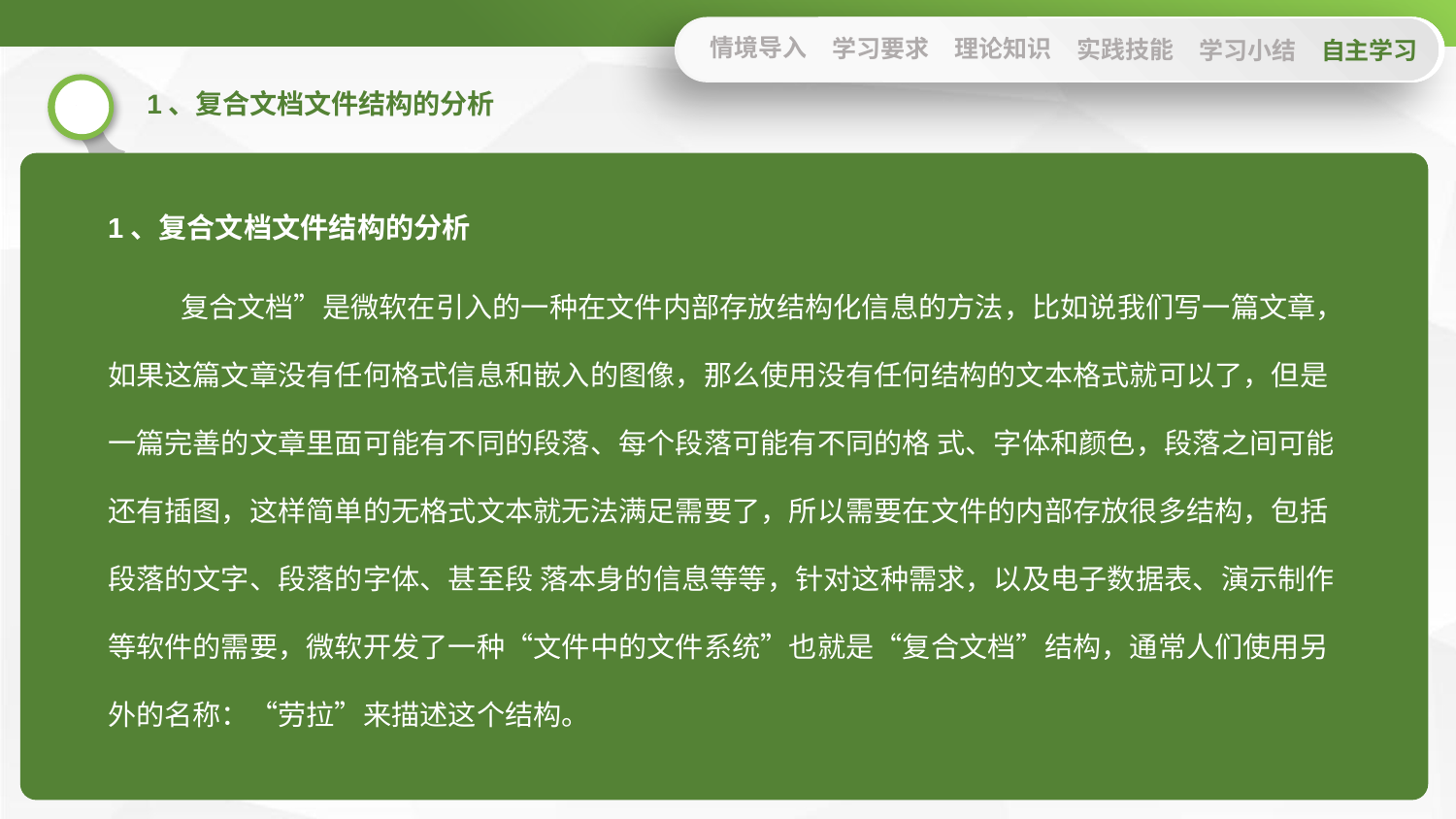

情境导入
学习要求
理论知识
实践技能
学习小结
自主学习
1、复合文档文件结构的分析
1、复合文档文件结构的分析
复合文档”是微软在引入的一种在文件内部存放结构化信息的方法，比如说我们写一篇文章， 如果这篇文章没有任何格式信息和嵌入的图像，那么使用没有任何结构的文本格式就可以了，但是一篇完善的文章里面可能有不同的段落、每个段落可能有不同的格 式、字体和颜色，段落之间可能还有插图，这样简单的无格式文本就无法满足需要了，所以需要在文件的内部存放很多结构，包括段落的文字、段落的字体、甚至段 落本身的信息等等，针对这种需求，以及电子数据表、演示制作等软件的需要，微软开发了一种“文件中的文件系统”也就是“复合文档”结构，通常人们使用另外的名称：“劳拉”来描述这个结构。